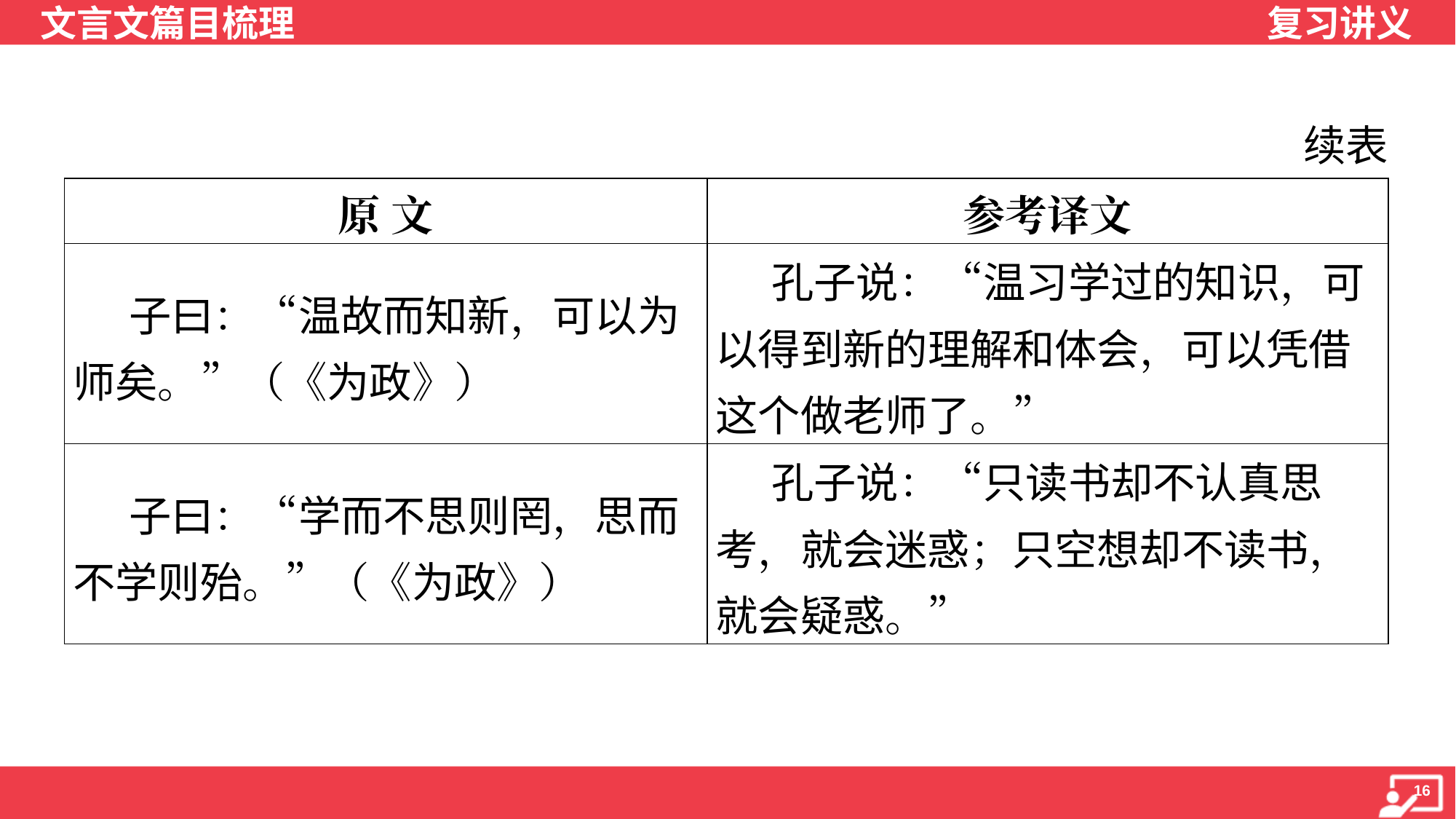

续表
| 原 文 | 参考译文 |
| --- | --- |
| 子曰：“温故而知新，可以为师矣。”（《为政》） | 孔子说：“温习学过的知识，可以得到新的理解和体会，可以凭借这个做老师了。” |
| 子曰：“学而不思则罔，思而不学则殆。”（《为政》） | 孔子说：“只读书却不认真思考，就会迷惑；只空想却不读书，就会疑惑。” |